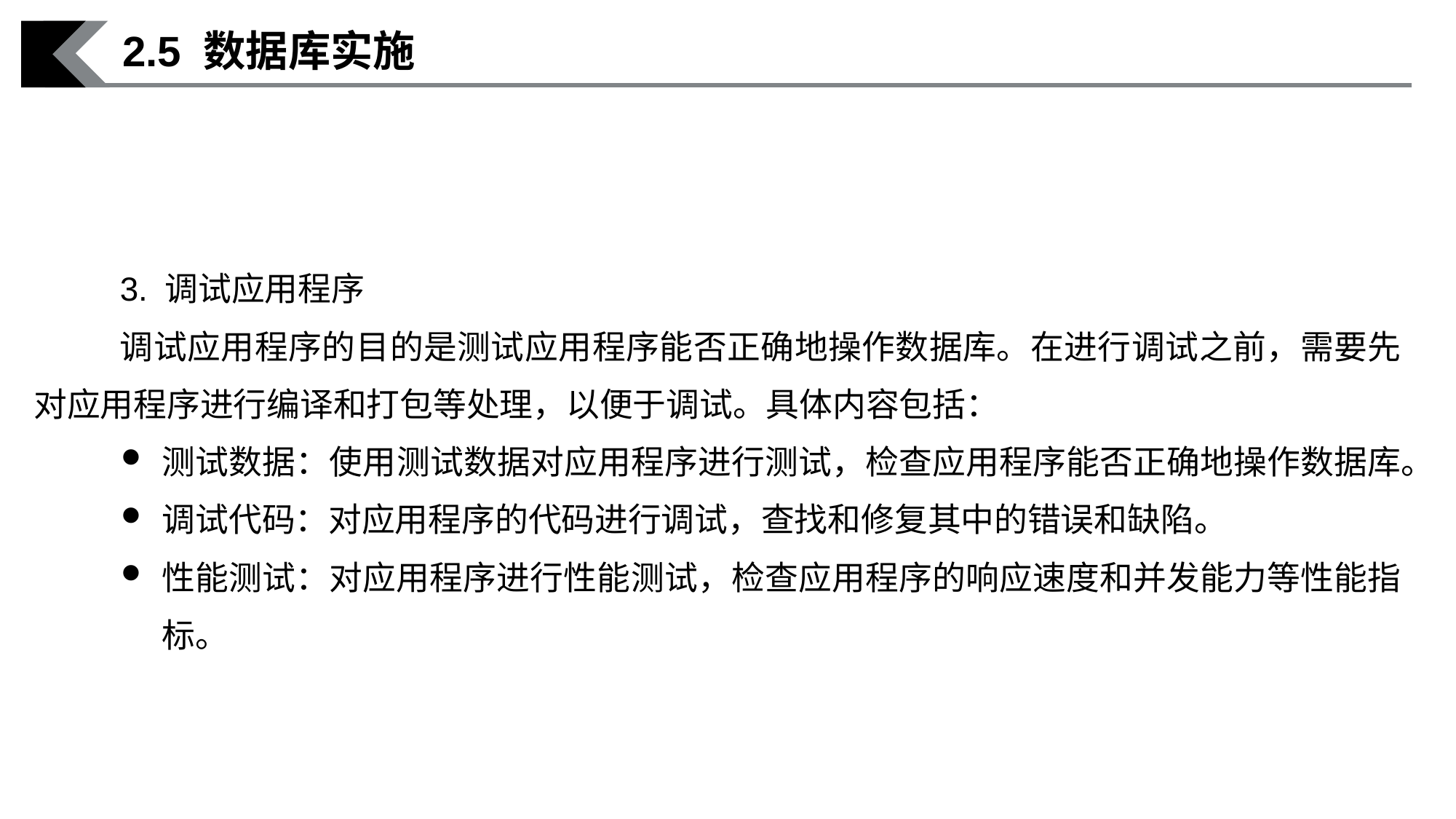

2.5 数据库实施
3. 调试应用程序
调试应用程序的目的是测试应用程序能否正确地操作数据库。在进行调试之前，需要先对应用程序进行编译和打包等处理，以便于调试。具体内容包括：
测试数据：使用测试数据对应用程序进行测试，检查应用程序能否正确地操作数据库。
调试代码：对应用程序的代码进行调试，查找和修复其中的错误和缺陷。
性能测试：对应用程序进行性能测试，检查应用程序的响应速度和并发能力等性能指标。